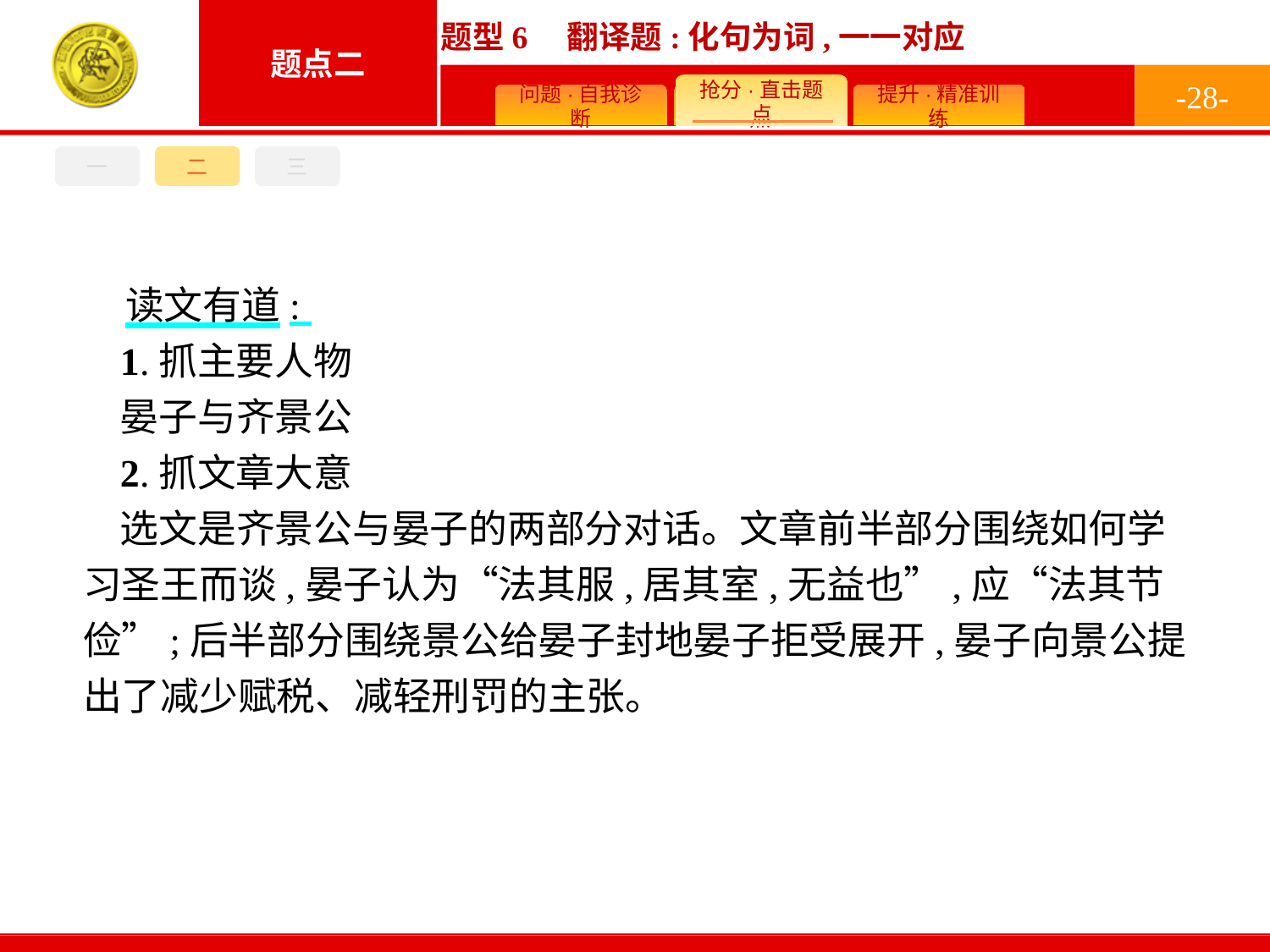

-28-
一
二
三
读文有道:
1.抓主要人物
晏子与齐景公
2.抓文章大意
选文是齐景公与晏子的两部分对话。文章前半部分围绕如何学习圣王而谈,晏子认为“法其服,居其室,无益也”,应“法其节俭”;后半部分围绕景公给晏子封地晏子拒受展开,晏子向景公提出了减少赋税、减轻刑罚的主张。